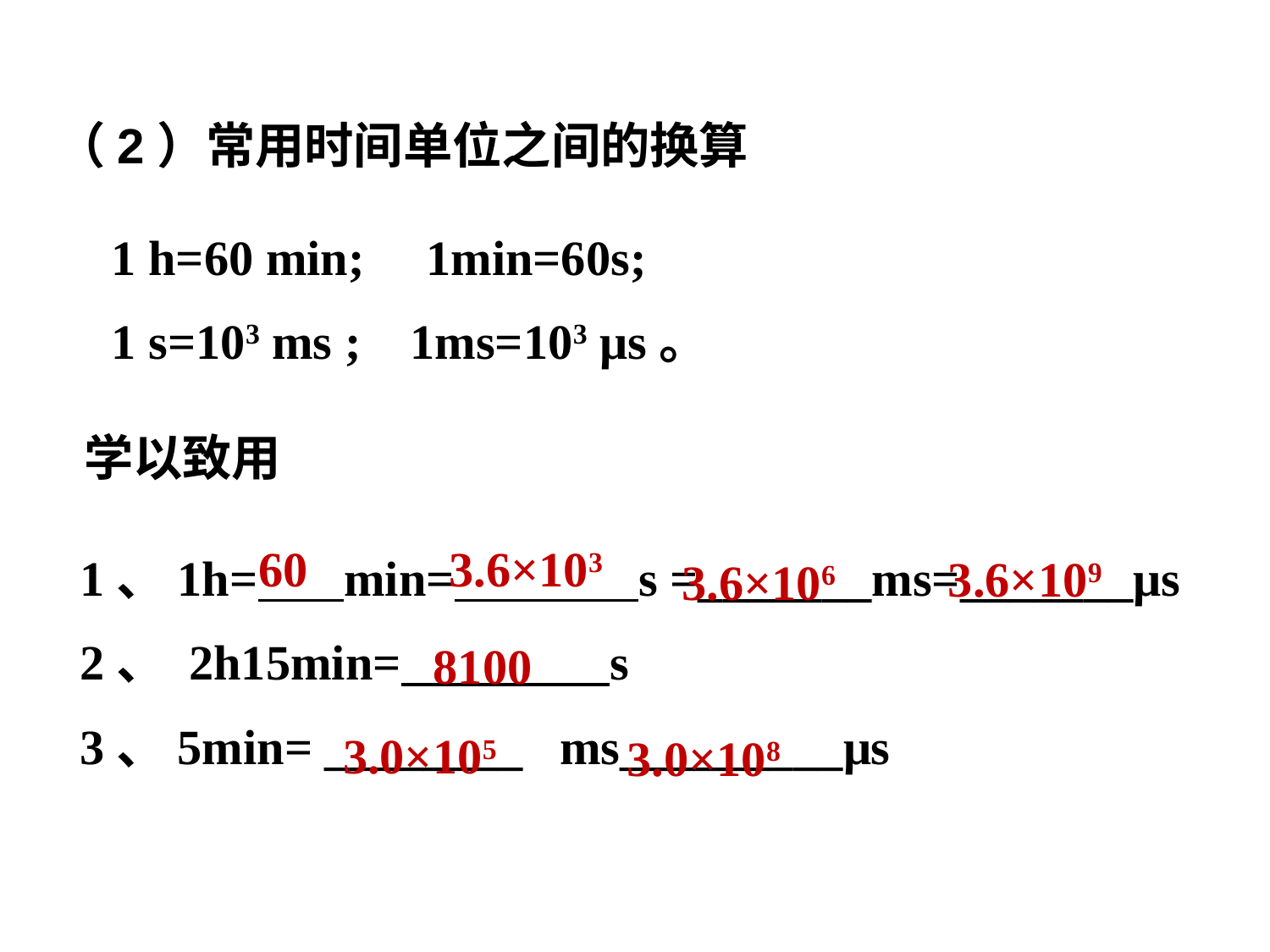

（2）常用时间单位之间的换算
1 h=60 min;     1min=60s;
1 s=103 ms ;    1ms=103 μs。
学以致用
60
3.6×103
3.6×109
1、1h=       min=               s =_______ms=_______μs
2、 2h15min=                 s
3、5min= ________   ms_________μs
3.6×106
8100
3.0×105
3.0×108